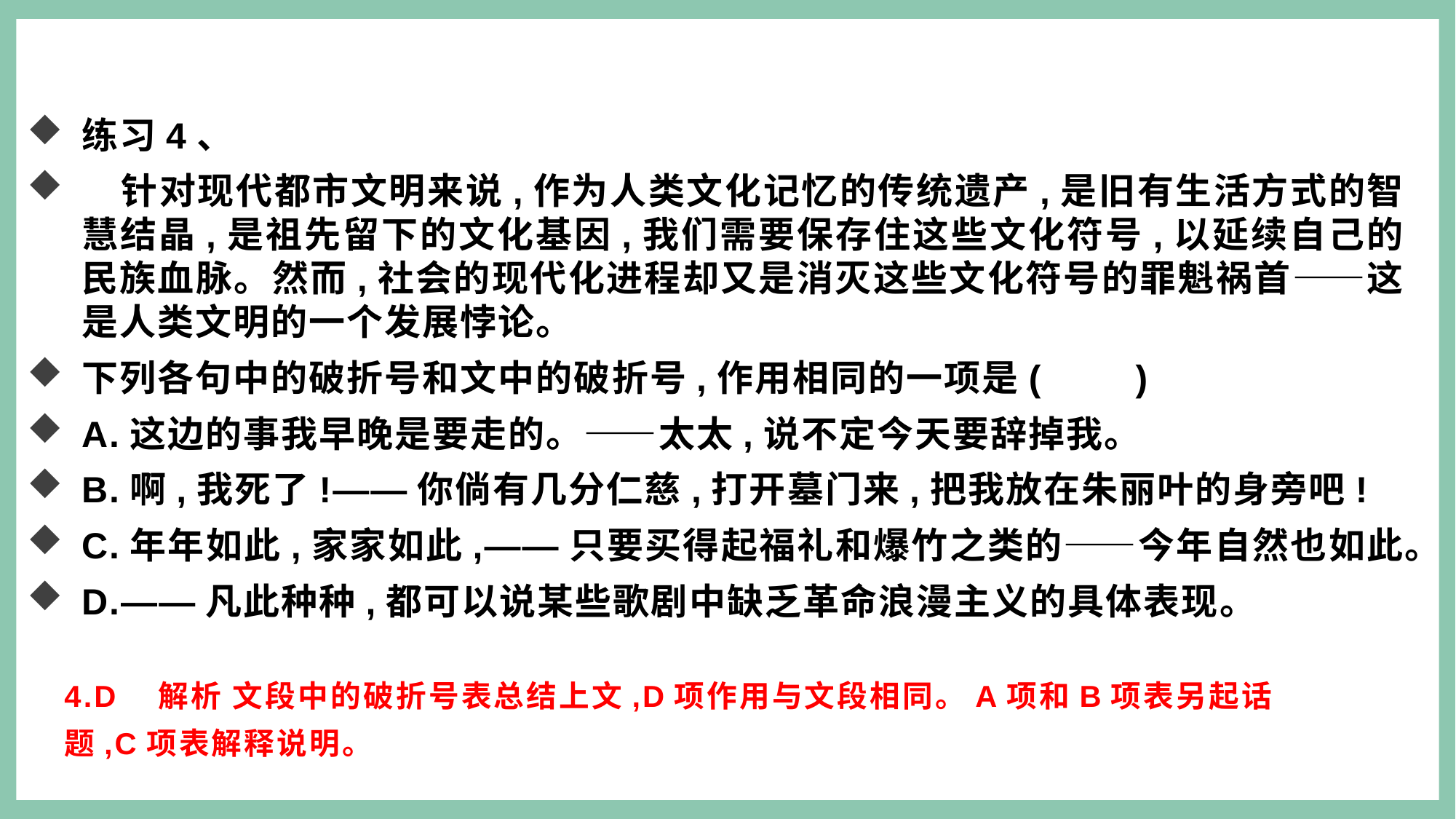

练习4、
   针对现代都市文明来说,作为人类文化记忆的传统遗产,是旧有生活方式的智慧结晶,是祖先留下的文化基因,我们需要保存住这些文化符号,以延续自己的民族血脉。然而,社会的现代化进程却又是消灭这些文化符号的罪魁祸首——这是人类文明的一个发展悖论。
下列各句中的破折号和文中的破折号,作用相同的一项是(　　)
A.这边的事我早晚是要走的。——太太,说不定今天要辞掉我。
B.啊,我死了!——你倘有几分仁慈,打开墓门来,把我放在朱丽叶的身旁吧!
C.年年如此,家家如此,——只要买得起福礼和爆竹之类的——今年自然也如此。
D.——凡此种种,都可以说某些歌剧中缺乏革命浪漫主义的具体表现。
1.C　解析 文段中“经典”的引号,表示着重指出。C项与此用法相同。A项表引用,B项表否定,D项是拟声词。
4.D　解析 文段中的破折号表总结上文,D项作用与文段相同。A项和B项表另起话题,C项表解释说明。